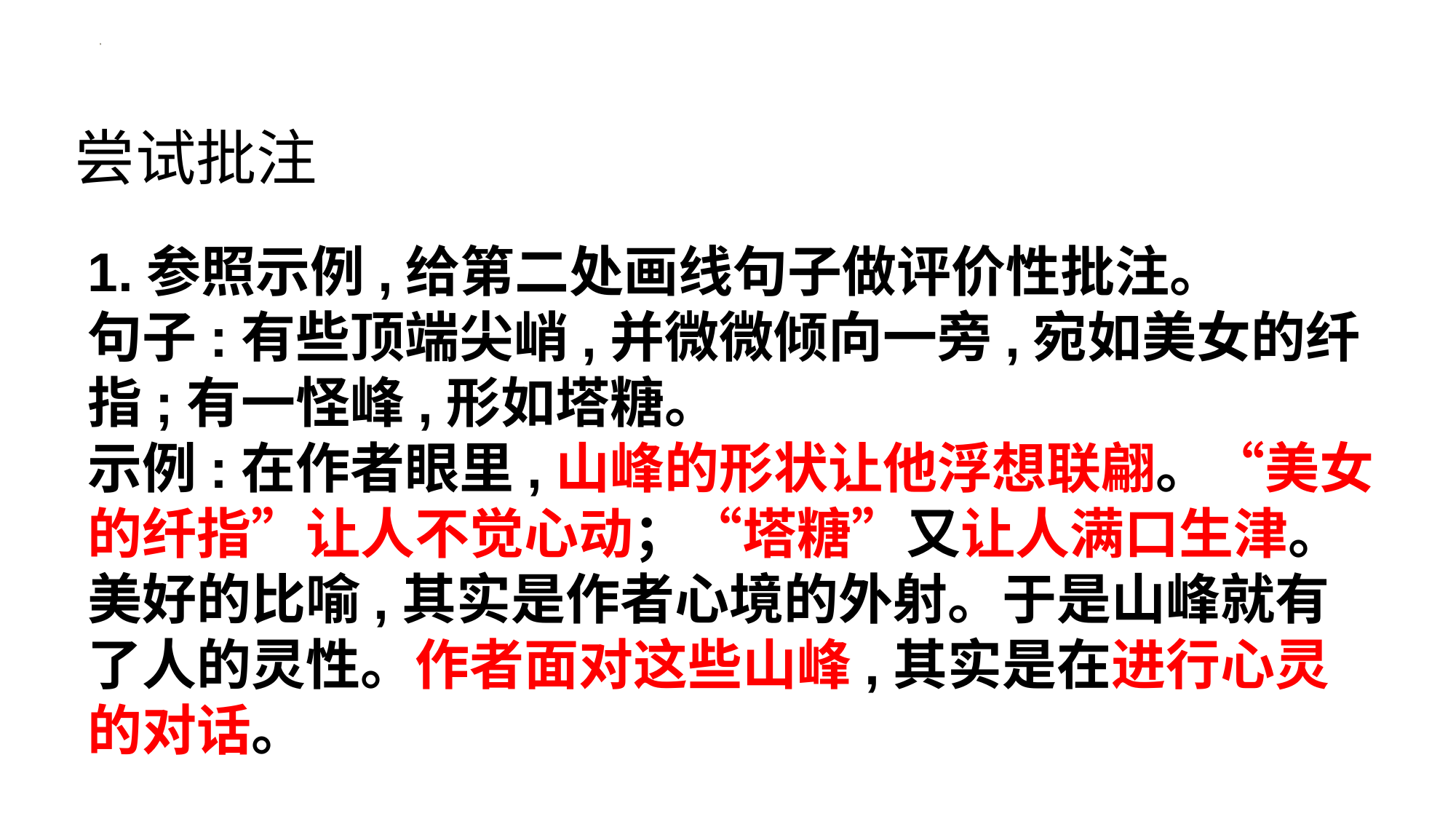

尝试批注
1.参照示例,给第二处画线句子做评价性批注。
句子:有些顶端尖峭,并微微倾向一旁,宛如美女的纤指;有一怪峰,形如塔糖。
示例:在作者眼里,山峰的形状让他浮想联翩。“美女的纤指”让人不觉心动；“塔糖”又让人满口生津。美好的比喻,其实是作者心境的外射。于是山峰就有了人的灵性。作者面对这些山峰,其实是在进行心灵的对话。